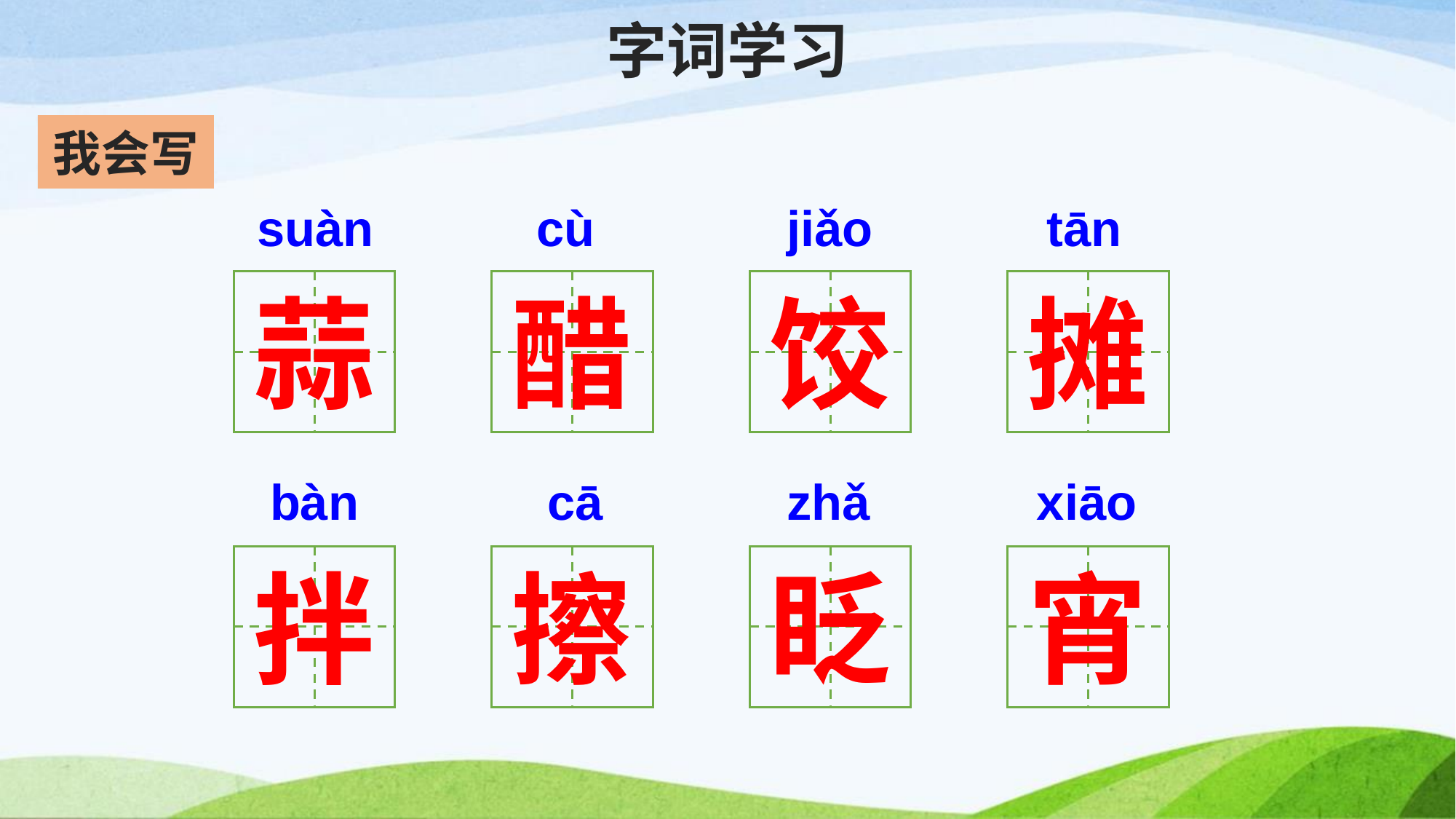

# 字词学习
我会写
suàn
cù
jiǎo
tān

蒜

醋

饺

摊
bàn
cā
zhǎ
xiāo

拌

擦

眨

宵